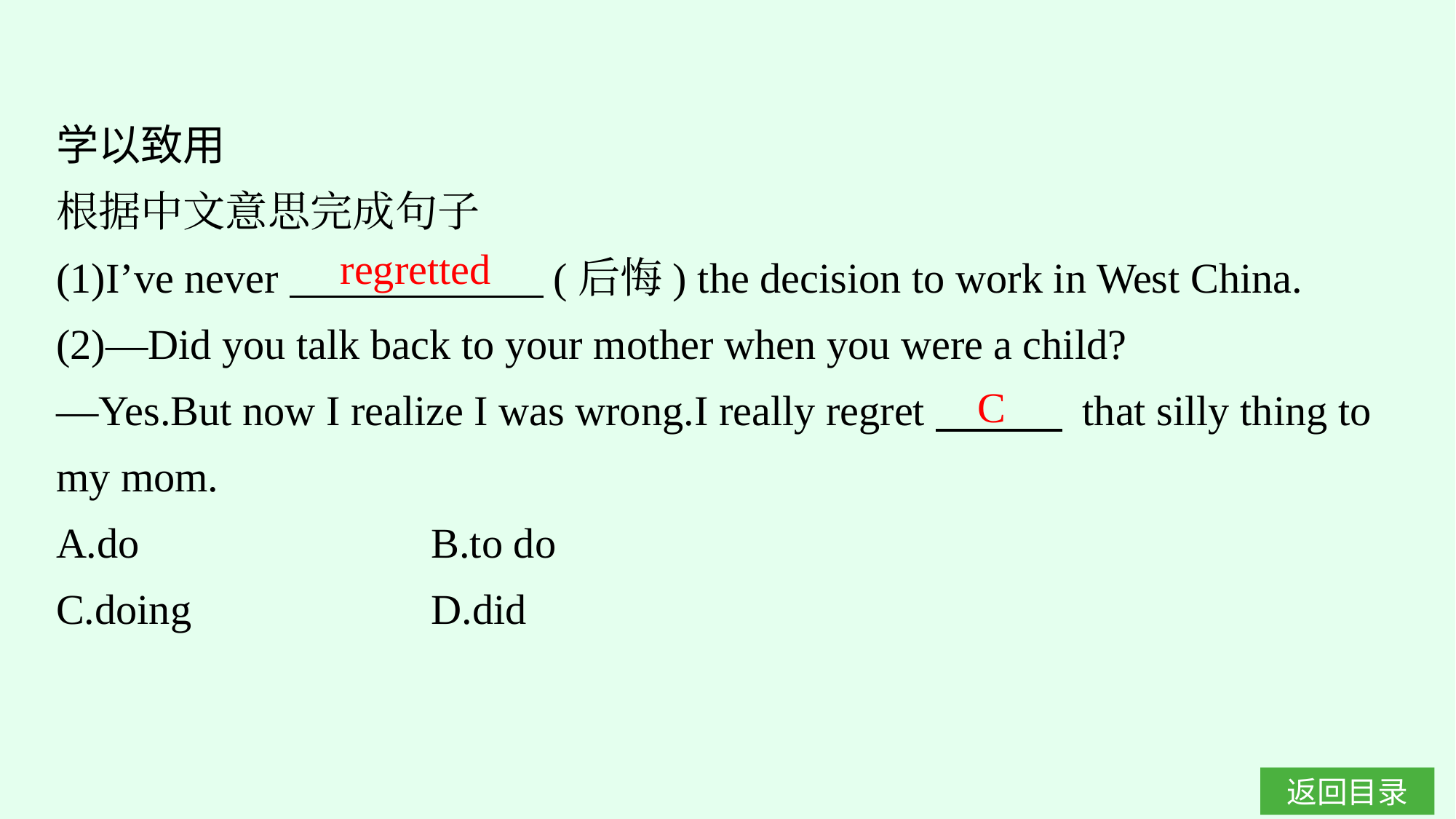

学以致用
根据中文意思完成句子
(1)I’ve never　　　　　　(后悔) the decision to work in West China.
(2)—Did you talk back to your mother when you were a child?
—Yes.But now I realize I was wrong.I really regret　　　 that silly thing to my mom.
A.do　　　　　　 	B.to do
C.doing			D.did
regretted
C